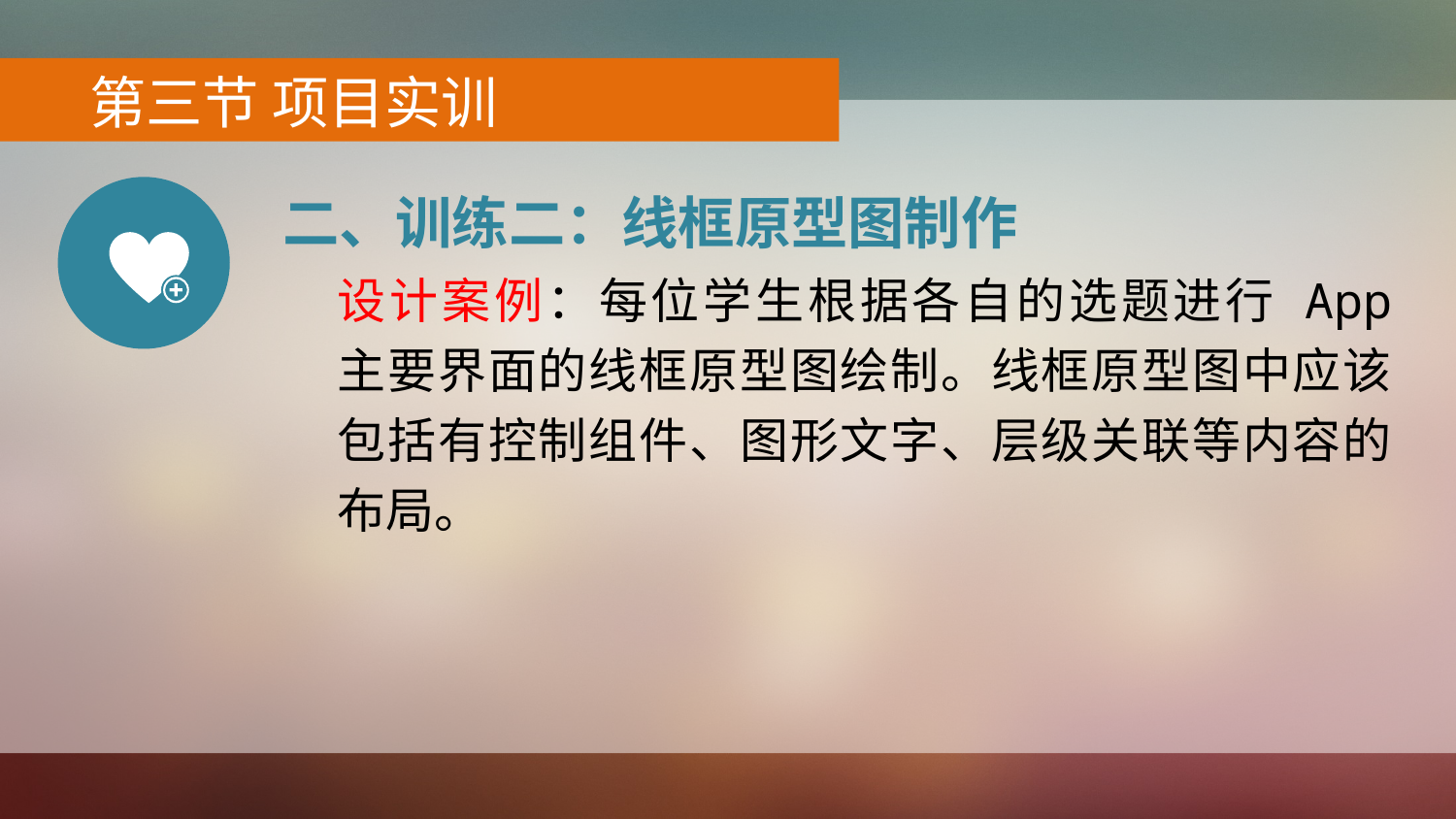

第三节 项目实训

二、训练二：线框原型图制作
设计案例：每位学生根据各自的选题进行 App 主要界面的线框原型图绘制。线框原型图中应该包括有控制组件、图形文字、层级关联等内容的布局。